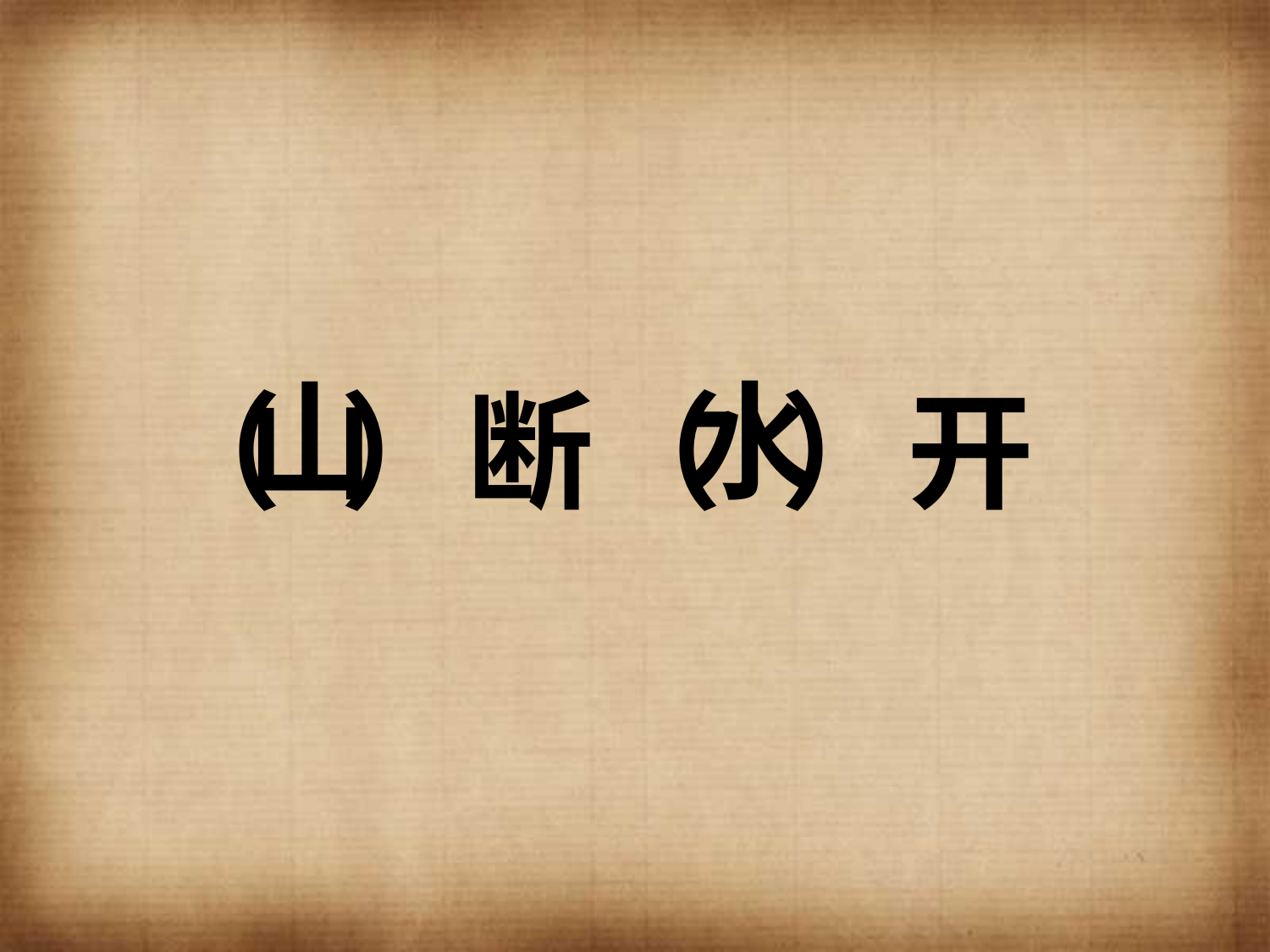

山
水
# （  ）断
（  ）开